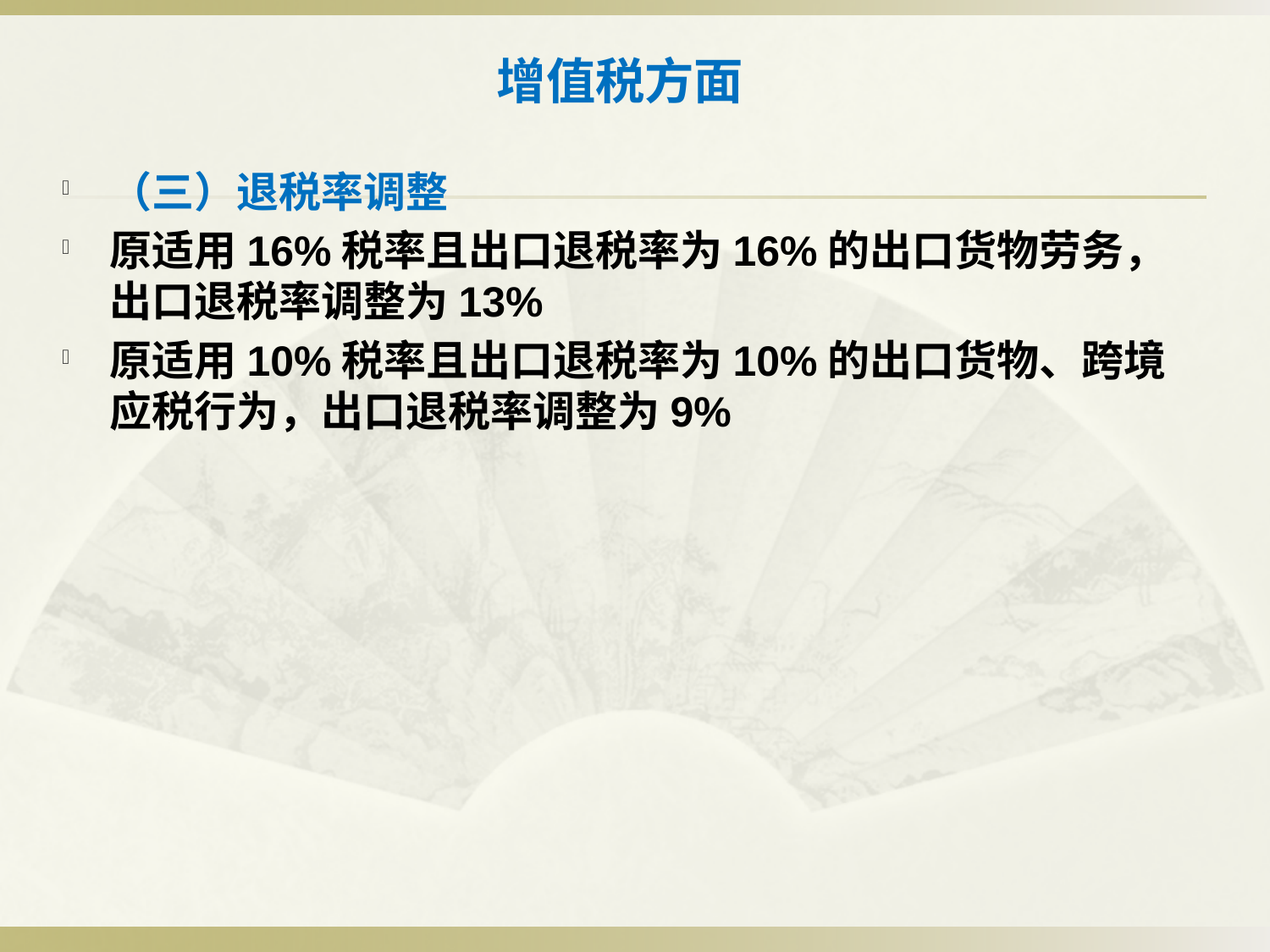

# 增值税方面
（三）退税率调整
原适用16%税率且出口退税率为16%的出口货物劳务，出口退税率调整为13%
原适用10%税率且出口退税率为10%的出口货物、跨境应税行为，出口退税率调整为9%